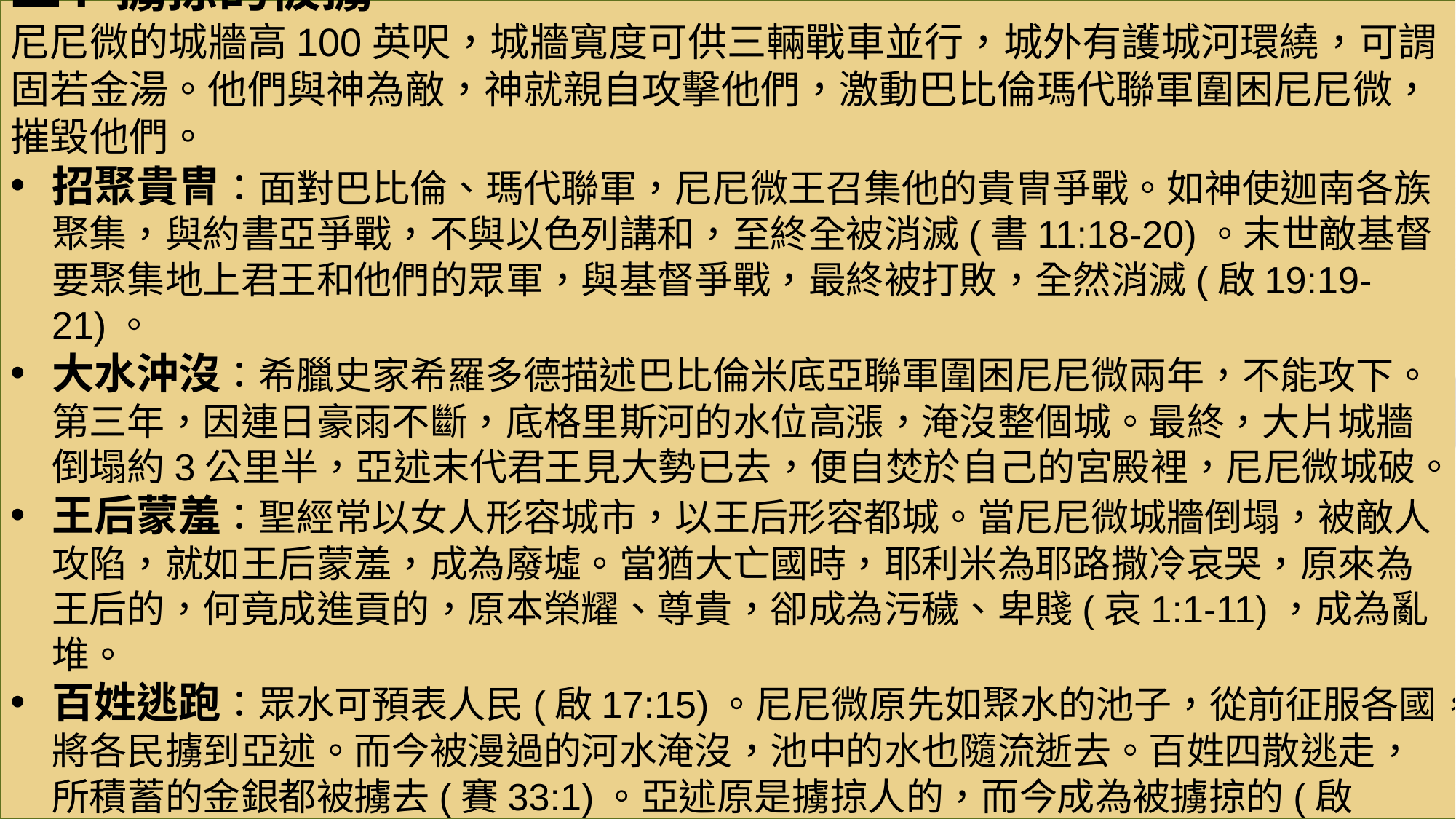

二. 擄掠的被擄
尼尼微的城牆高100英呎，城牆寬度可供三輛戰車並行，城外有護城河環繞，可謂固若金湯。他們與神為敵，神就親自攻擊他們，激動巴比倫瑪代聯軍圍困尼尼微，摧毀他們。
招聚貴冑：面對巴比倫、瑪代聯軍，尼尼微王召集他的貴冑爭戰。如神使迦南各族聚集，與約書亞爭戰，不與以色列講和，至終全被消滅(書11:18-20)。末世敵基督要聚集地上君王和他們的眾軍，與基督爭戰，最終被打敗，全然消滅(啟19:19-21)。
大水沖沒：希臘史家希羅多德描述巴比倫米底亞聯軍圍困尼尼微兩年，不能攻下。第三年，因連日豪雨不斷，底格里斯河的水位高漲，淹沒整個城。最終，大片城牆倒塌約3公里半，亞述末代君王見大勢已去，便自焚於自己的宮殿裡，尼尼微城破。
王后蒙羞：聖經常以女人形容城市，以王后形容都城。當尼尼微城牆倒塌，被敵人攻陷，就如王后蒙羞，成為廢墟。當猶大亡國時，耶利米為耶路撒冷哀哭，原來為王后的，何竟成進貢的，原本榮耀、尊貴，卻成為污穢、卑賤(哀1:1-11)，成為亂堆。
百姓逃跑：眾水可預表人民(啟17:15)。尼尼微原先如聚水的池子，從前征服各國，將各民擄到亞述。而今被漫過的河水淹沒，池中的水也隨流逝去。百姓四散逃走，所積蓄的金銀都被擄去(賽33:1)。亞述原是擄掠人的，而今成為被擄掠的(啟13:10)。
#